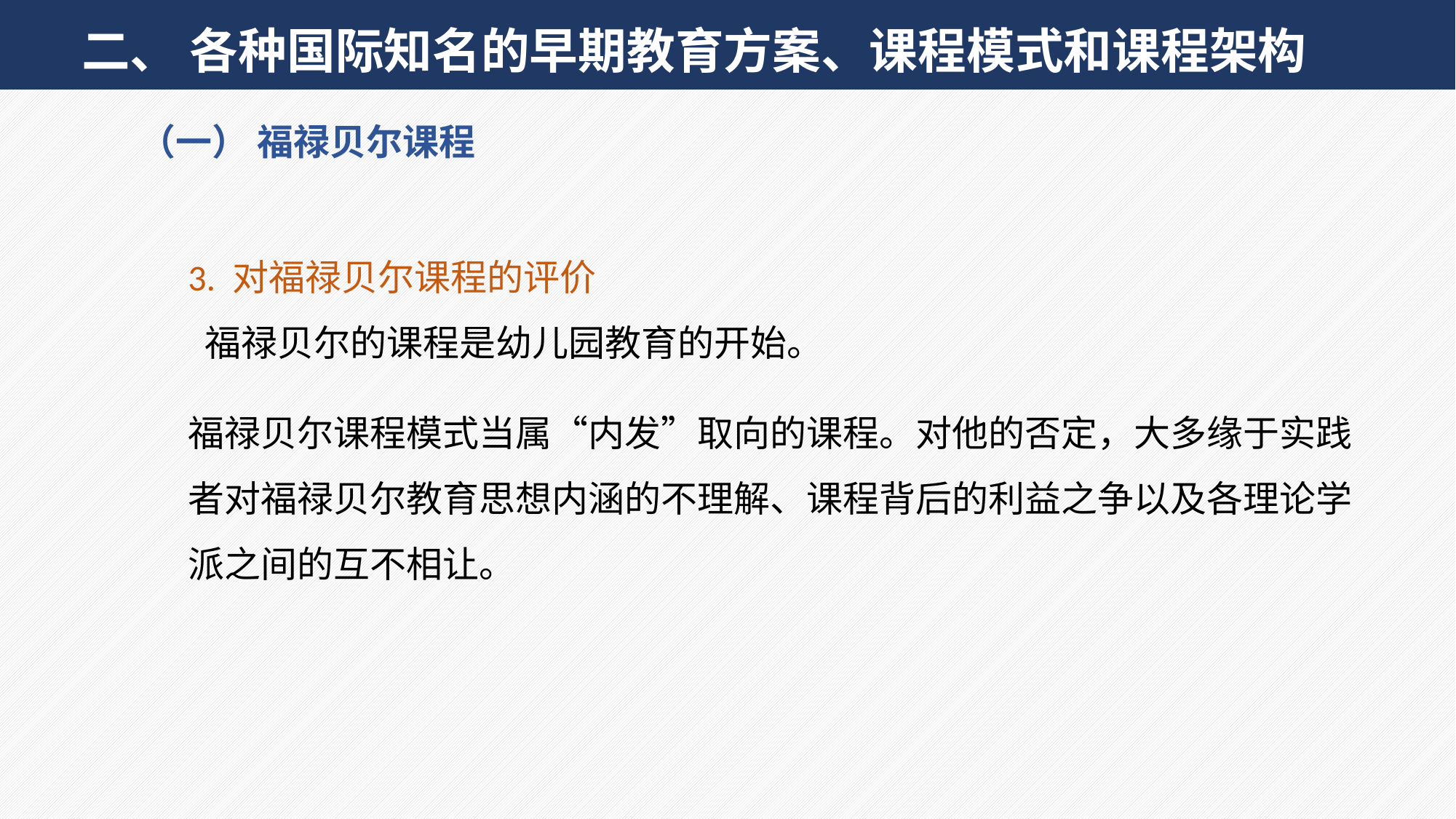

二、 各种国际知名的早期教育方案、课程模式和课程架构
（一） 福禄贝尔课程
3. 对福禄贝尔课程的评价
 福禄贝尔的课程是幼儿园教育的开始。

福禄贝尔课程模式当属“内发”取向的课程。对他的否定，大多缘于实践者对福禄贝尔教育思想内涵的不理解、课程背后的利益之争以及各理论学派之间的互不相让。